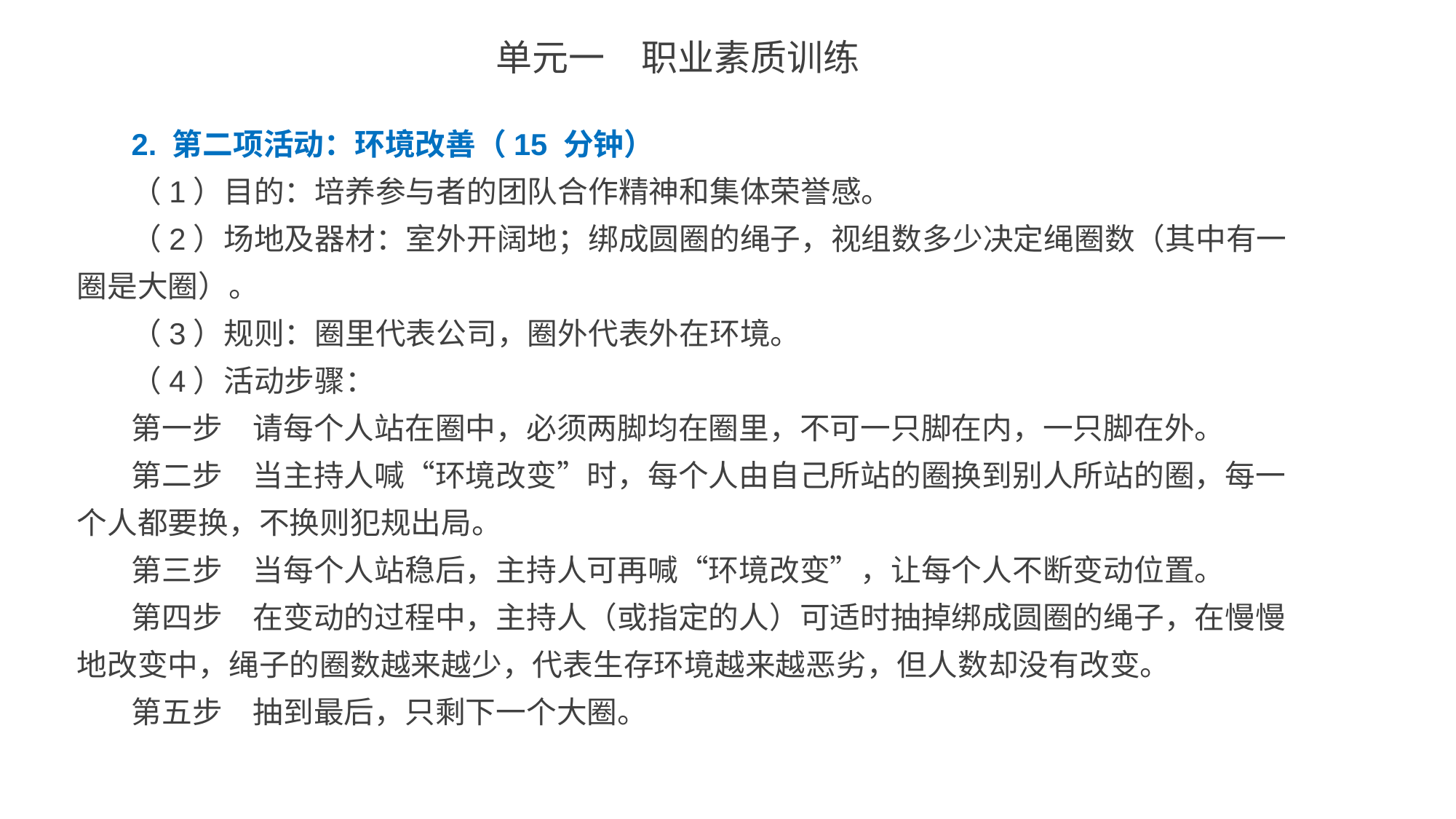

单元一　职业素质训练
2. 第二项活动：环境改善（15 分钟）
（1）目的：培养参与者的团队合作精神和集体荣誉感。
（2）场地及器材：室外开阔地；绑成圆圈的绳子，视组数多少决定绳圈数（其中有一圈是大圈）。
（3）规则：圈里代表公司，圈外代表外在环境。
（4）活动步骤：
第一步　请每个人站在圈中，必须两脚均在圈里，不可一只脚在内，一只脚在外。
第二步　当主持人喊“环境改变”时，每个人由自己所站的圈换到别人所站的圈，每一个人都要换，不换则犯规出局。
第三步　当每个人站稳后，主持人可再喊“环境改变”，让每个人不断变动位置。
第四步　在变动的过程中，主持人（或指定的人）可适时抽掉绑成圆圈的绳子，在慢慢地改变中，绳子的圈数越来越少，代表生存环境越来越恶劣，但人数却没有改变。
第五步　抽到最后，只剩下一个大圈。